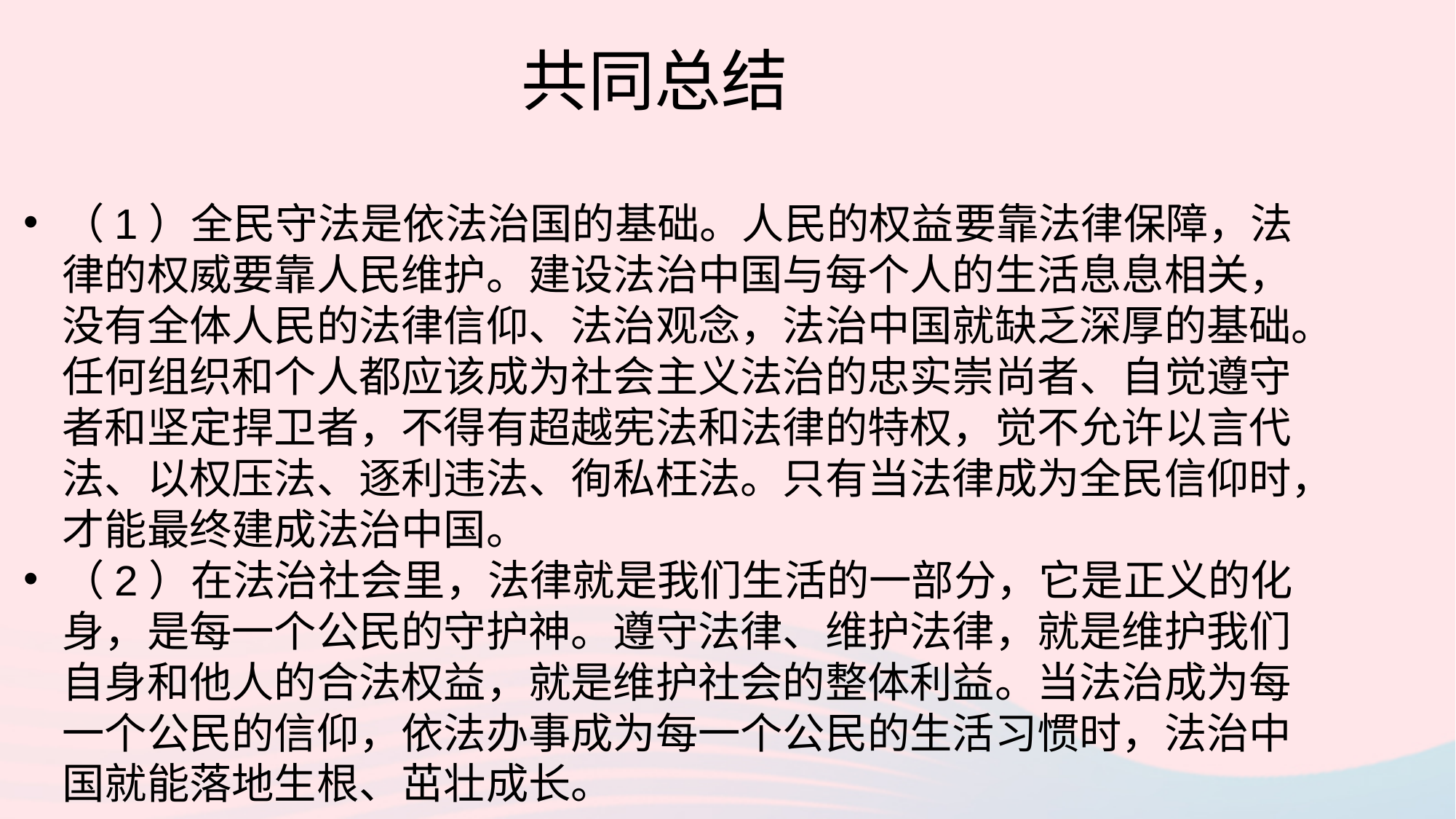

共同总结
（1）全民守法是依法治国的基础。人民的权益要靠法律保障，法律的权威要靠人民维护。建设法治中国与每个人的生活息息相关，没有全体人民的法律信仰、法治观念，法治中国就缺乏深厚的基础。任何组织和个人都应该成为社会主义法治的忠实崇尚者、自觉遵守者和坚定捍卫者，不得有超越宪法和法律的特权，觉不允许以言代法、以权压法、逐利违法、徇私枉法。只有当法律成为全民信仰时，才能最终建成法治中国。
（2）在法治社会里，法律就是我们生活的一部分，它是正义的化身，是每一个公民的守护神。遵守法律、维护法律，就是维护我们自身和他人的合法权益，就是维护社会的整体利益。当法治成为每一个公民的信仰，依法办事成为每一个公民的生活习惯时，法治中国就能落地生根、茁壮成长。